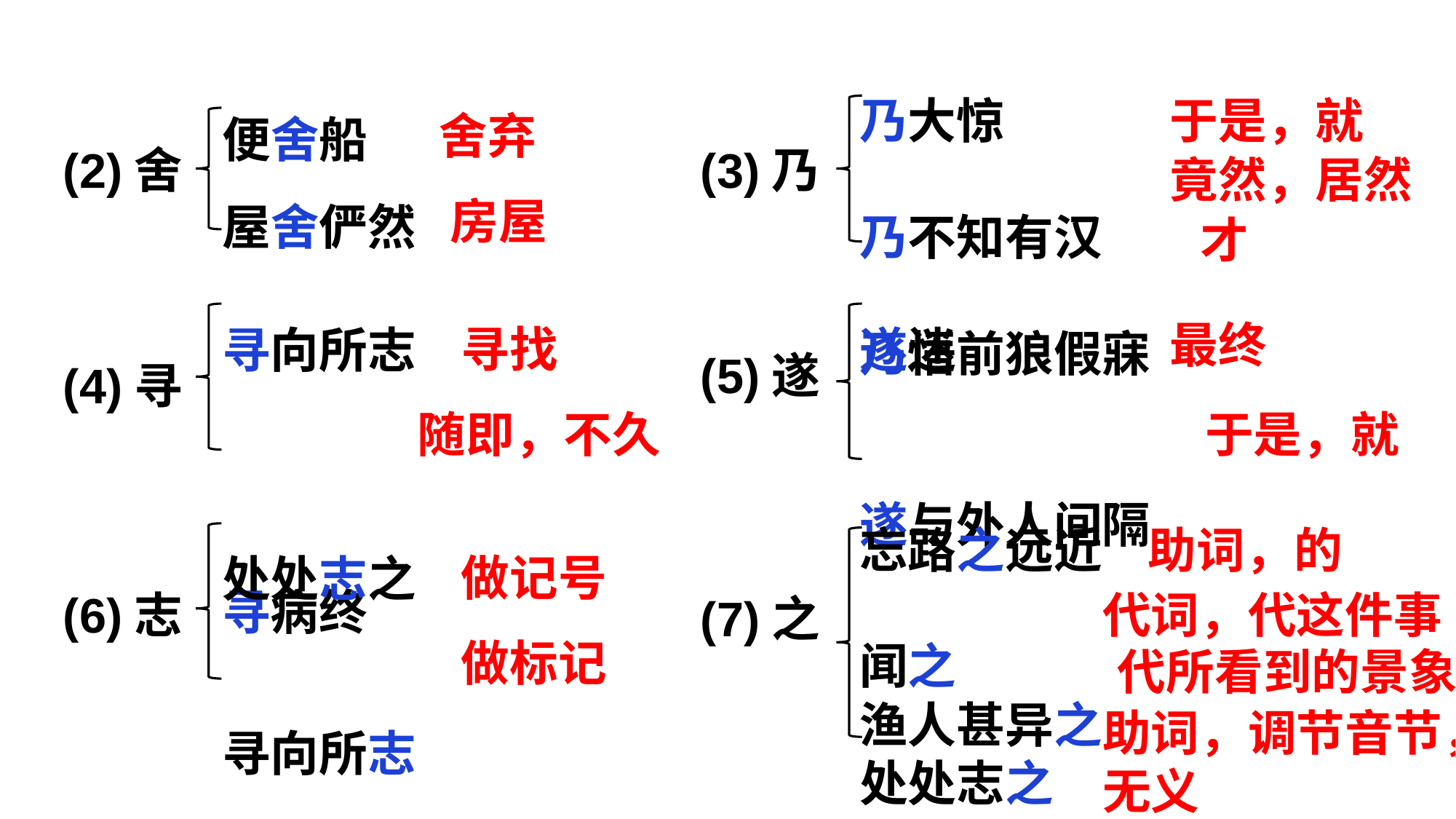

便舍船
屋舍俨然
乃大惊
乃不知有汉
乃悟前狼假寐
于是，就

舍弃

(2)舍
(3)乃
竟然，居然
房屋
才
寻向所志
寻病终

遂迷
遂与外人间隔

最终
寻找
(5)遂
(4)寻
随即，不久
于是，就
处处志之
寻向所志

忘路之远近
闻之
渔人甚异之
处处志之
助词，的

做记号
(6)志
(7)之
代词，代这件事
做标记
代所看到的景象
助词，调节音节，无义